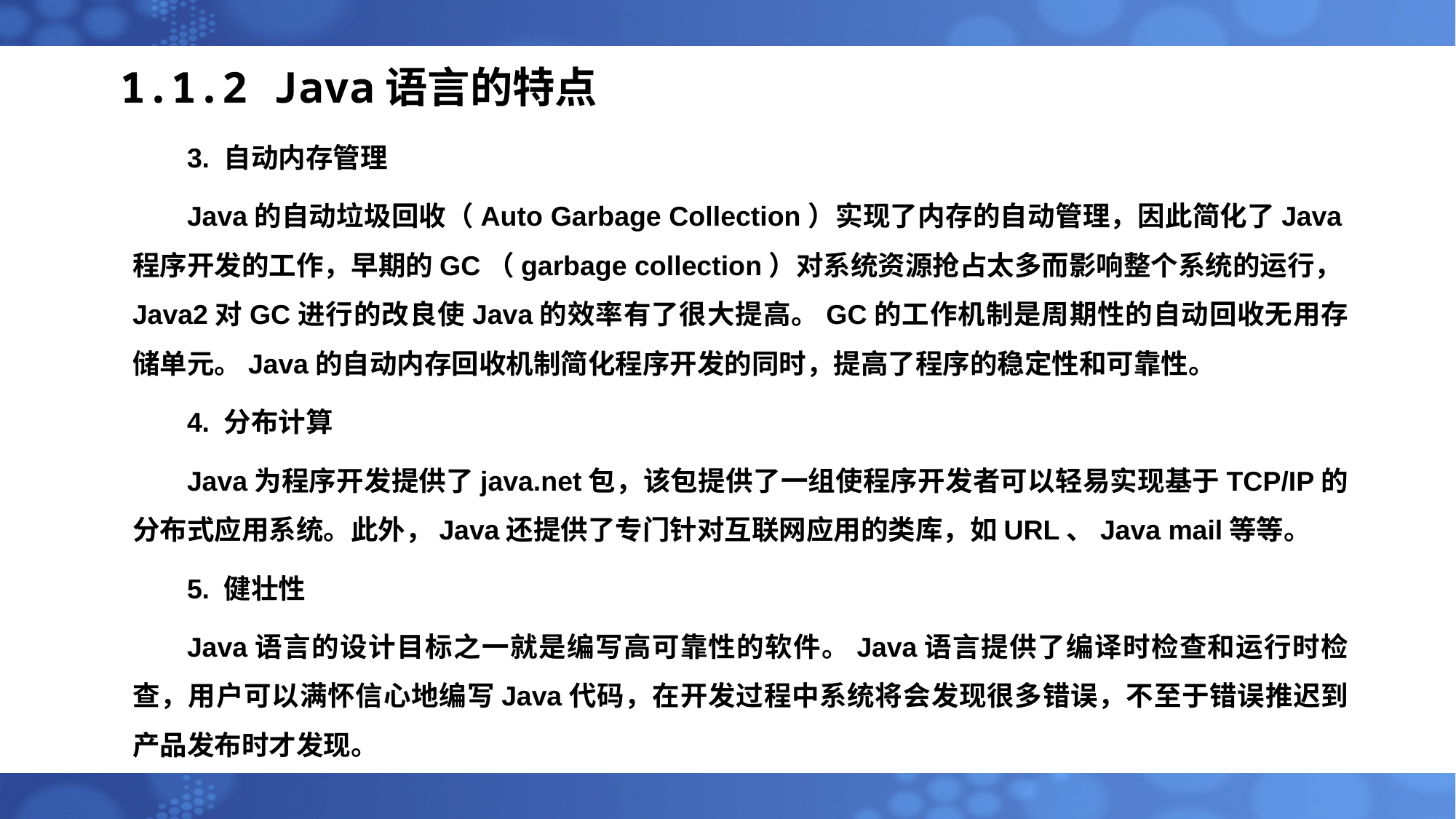

# 1.1.2 Java语言的特点
3. 自动内存管理
Java的自动垃圾回收（Auto Garbage Collection）实现了内存的自动管理，因此简化了Java程序开发的工作，早期的GC（garbage collection）对系统资源抢占太多而影响整个系统的运行，Java2对GC进行的改良使Java的效率有了很大提高。GC的工作机制是周期性的自动回收无用存储单元。Java的自动内存回收机制简化程序开发的同时，提高了程序的稳定性和可靠性。
4. 分布计算
Java为程序开发提供了java.net包，该包提供了一组使程序开发者可以轻易实现基于TCP/IP的分布式应用系统。此外，Java还提供了专门针对互联网应用的类库，如URL、Java mail等等。
5. 健壮性
Java语言的设计目标之一就是编写高可靠性的软件。Java语言提供了编译时检查和运行时检查，用户可以满怀信心地编写Java代码，在开发过程中系统将会发现很多错误，不至于错误推迟到产品发布时才发现。